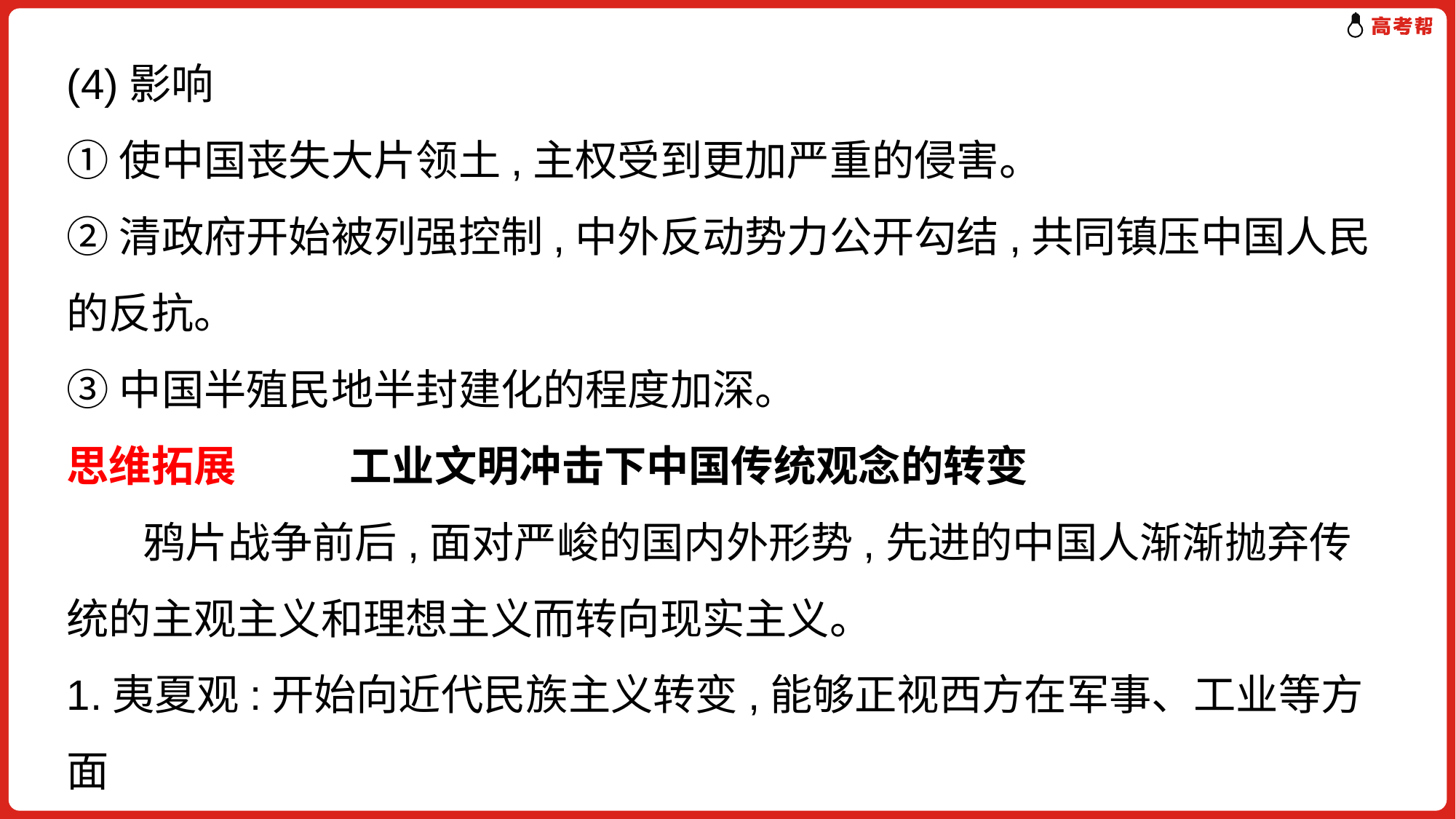

(4)影响
①使中国丧失大片领土,主权受到更加严重的侵害。
②清政府开始被列强控制,中外反动势力公开勾结,共同镇压中国人民的反抗。
③中国半殖民地半封建化的程度加深。
思维拓展　　   工业文明冲击下中国传统观念的转变
       鸦片战争前后,面对严峻的国内外形势,先进的中国人渐渐抛弃传统的主观主义和理想主义而转向现实主义。
1.夷夏观:开始向近代民族主义转变,能够正视西方在军事、工业等方面